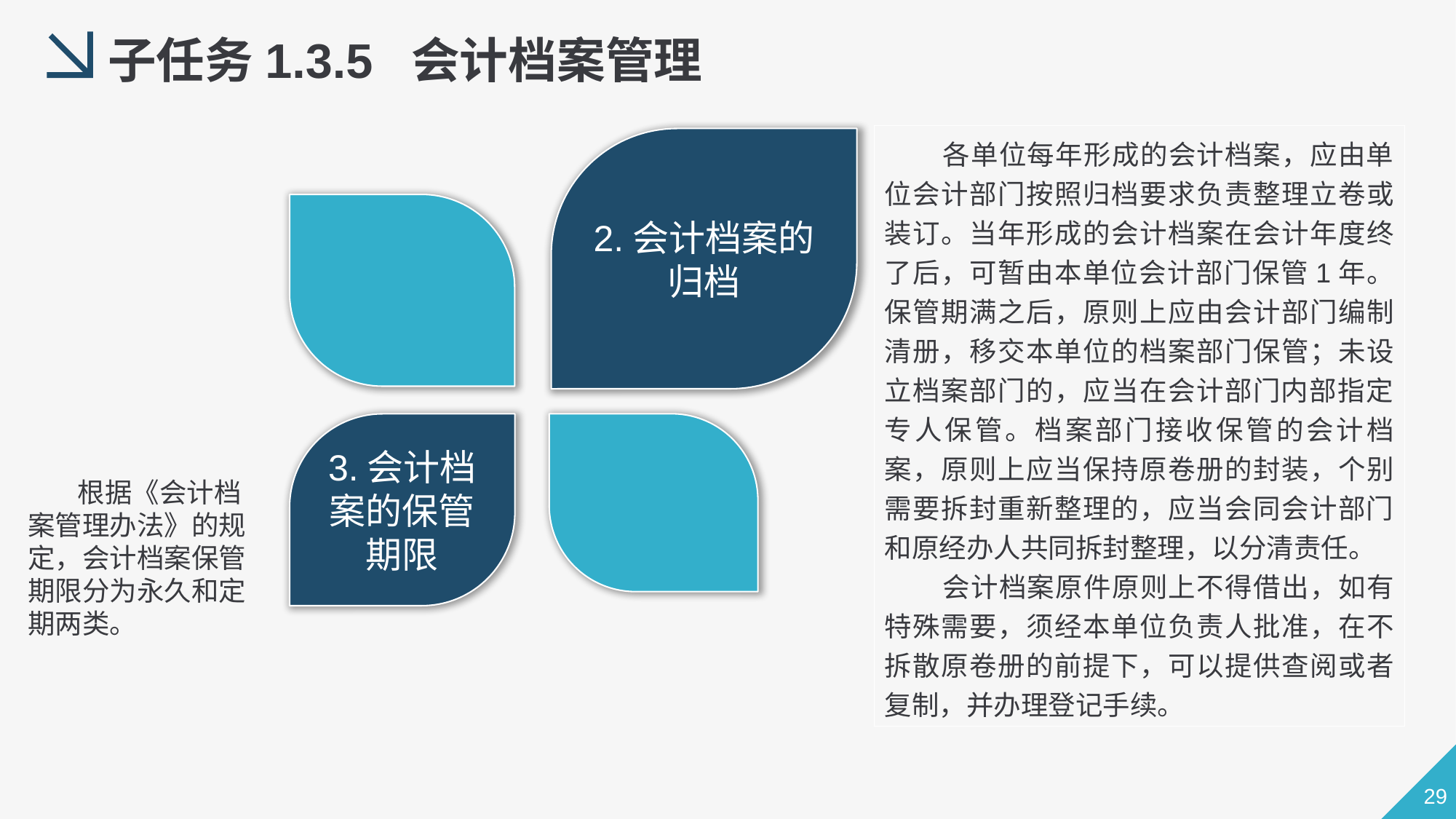

子任务1.3.5  会计档案管理

       各单位每年形成的会计档案，应由单位会计部门按照归档要求负责整理立卷或装订。当年形成的会计档案在会计年度终了后，可暂由本单位会计部门保管1年。保管期满之后，原则上应由会计部门编制清册，移交本单位的档案部门保管；未设立档案部门的，应当在会计部门内部指定专人保管。档案部门接收保管的会计档案，原则上应当保持原卷册的封装，个别需要拆封重新整理的，应当会同会计部门和原经办人共同拆封整理，以分清责任。
       会计档案原件原则上不得借出，如有特殊需要，须经本单位负责人批准，在不拆散原卷册的前提下，可以提供查阅或者复制，并办理登记手续。
2.会计档案的归档

3.会计档案的保管期限

       根据《会计档案管理办法》的规定，会计档案保管期限分为永久和定期两类。